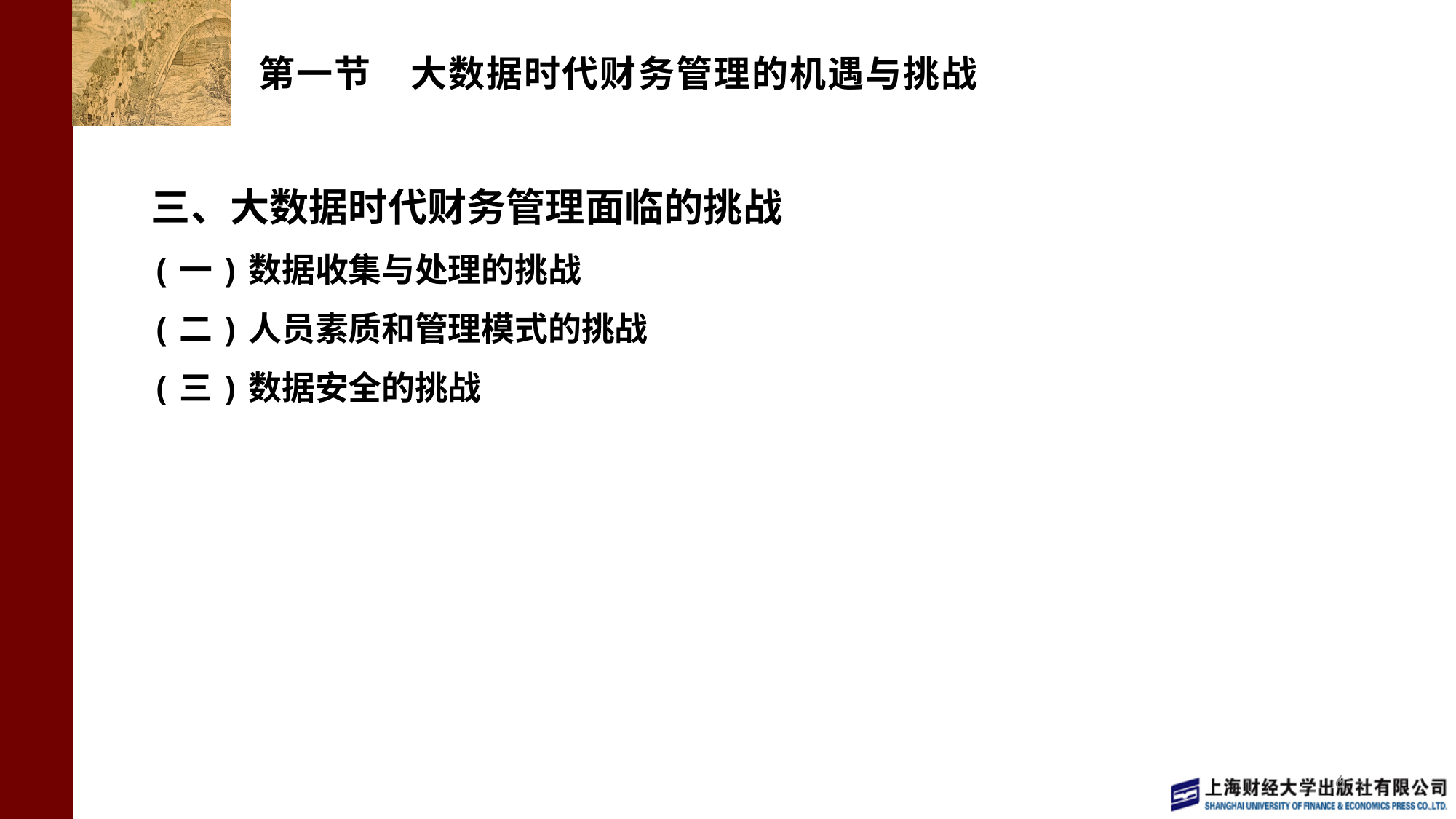

# 第一节    大数据时代财务管理的机遇与挑战
三、大数据时代财务管理面临的挑战
(一)数据收集与处理的挑战
(二)人员素质和管理模式的挑战
(三)数据安全的挑战

6